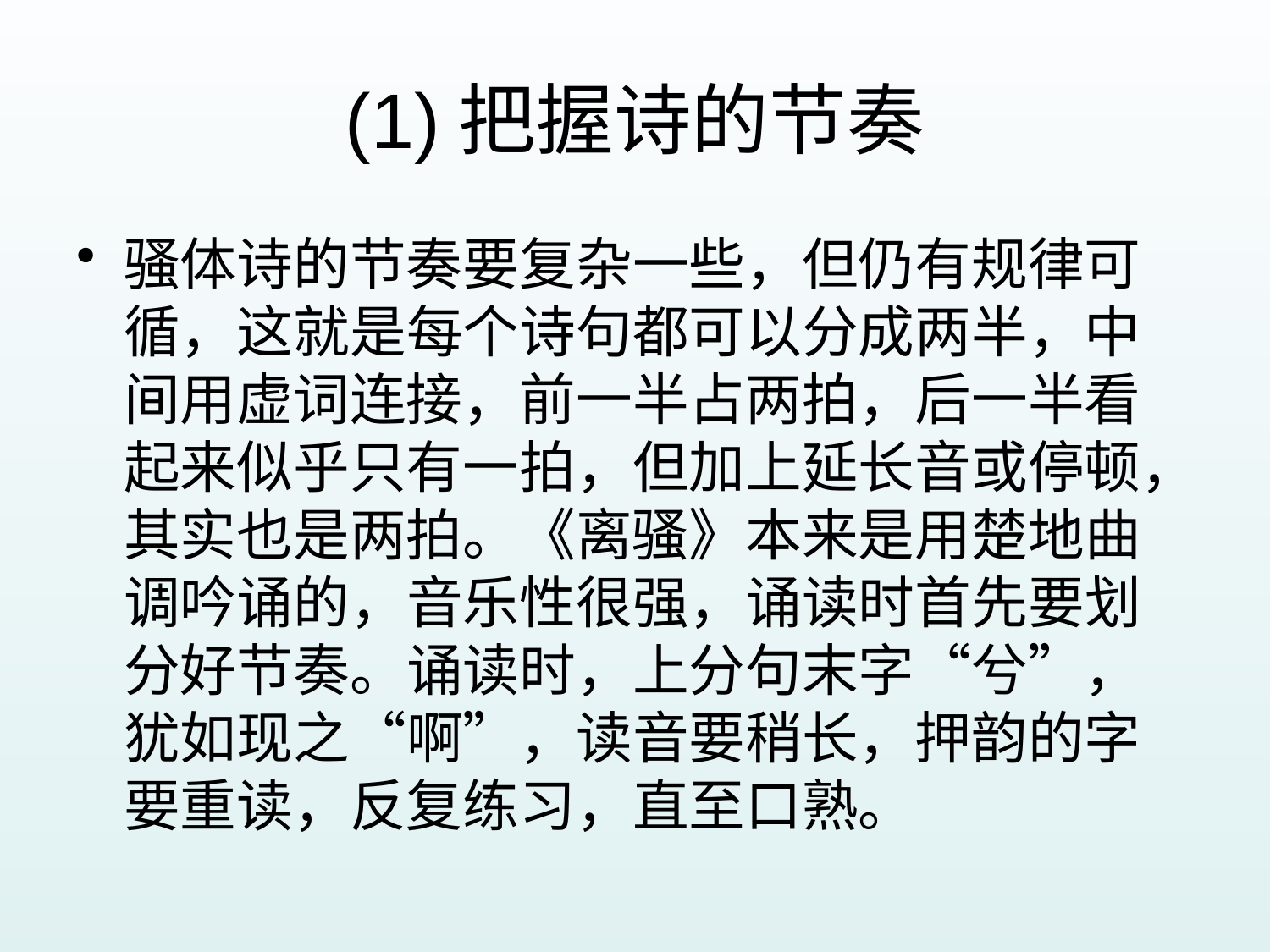

# (1)把握诗的节奏
骚体诗的节奏要复杂一些，但仍有规律可循，这就是每个诗句都可以分成两半，中间用虚词连接，前一半占两拍，后一半看起来似乎只有一拍，但加上延长音或停顿，其实也是两拍。《离骚》本来是用楚地曲调吟诵的，音乐性很强，诵读时首先要划分好节奏。诵读时，上分句末字“兮”，犹如现之“啊”，读音要稍长，押韵的字要重读，反复练习，直至口熟。